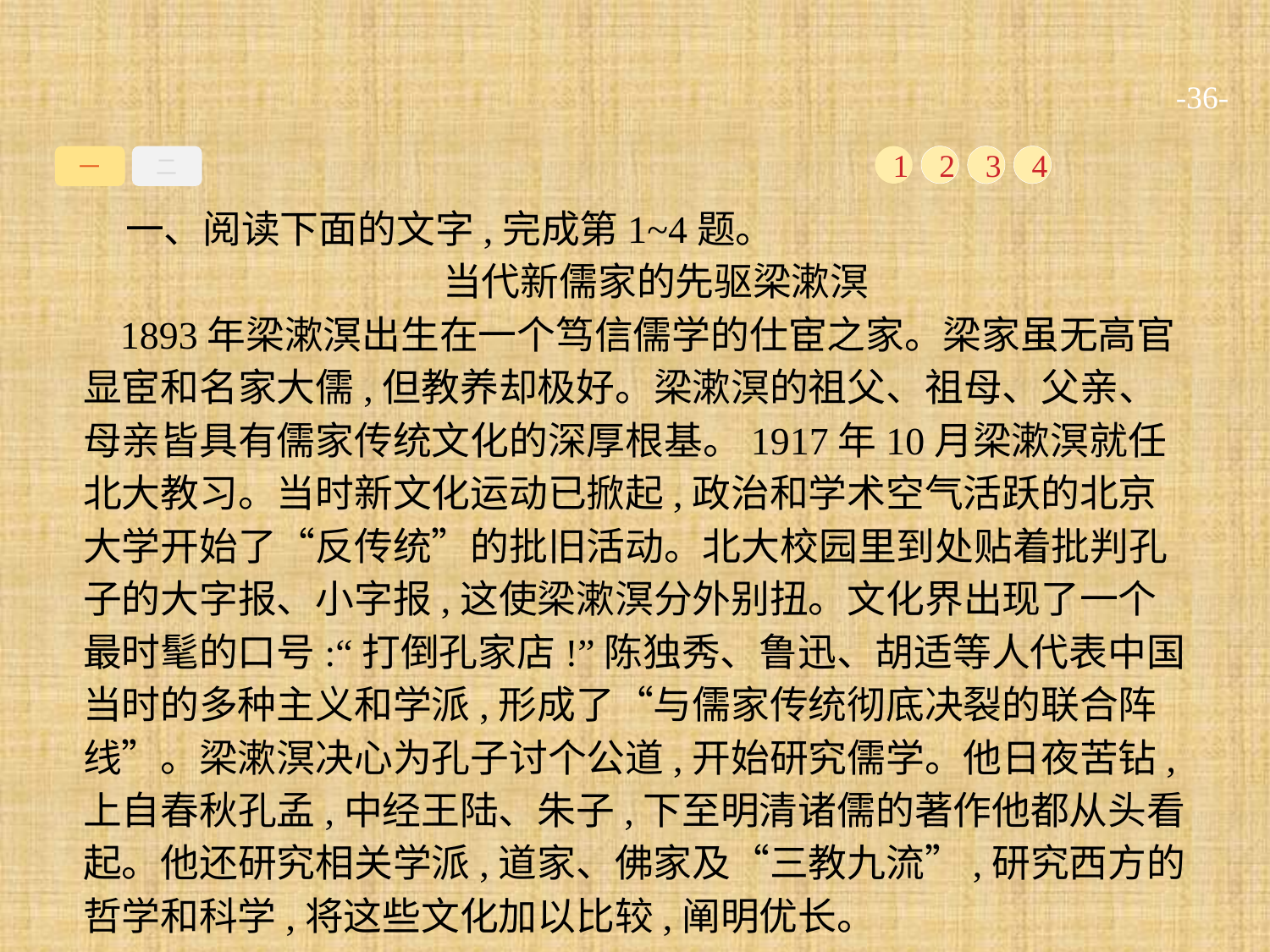

-36-
一
二
1
2
3
4
一、阅读下面的文字,完成第1~4题。
当代新儒家的先驱梁漱溟
1893年梁漱溟出生在一个笃信儒学的仕宦之家。梁家虽无高官显宦和名家大儒,但教养却极好。梁漱溟的祖父、祖母、父亲、母亲皆具有儒家传统文化的深厚根基。1917年10月梁漱溟就任北大教习。当时新文化运动已掀起,政治和学术空气活跃的北京大学开始了“反传统”的批旧活动。北大校园里到处贴着批判孔子的大字报、小字报,这使梁漱溟分外别扭。文化界出现了一个最时髦的口号:“打倒孔家店!”陈独秀、鲁迅、胡适等人代表中国当时的多种主义和学派,形成了“与儒家传统彻底决裂的联合阵线”。梁漱溟决心为孔子讨个公道,开始研究儒学。他日夜苦钻,上自春秋孔孟,中经王陆、朱子,下至明清诸儒的著作他都从头看起。他还研究相关学派,道家、佛家及“三教九流”,研究西方的哲学和科学,将这些文化加以比较,阐明优长。